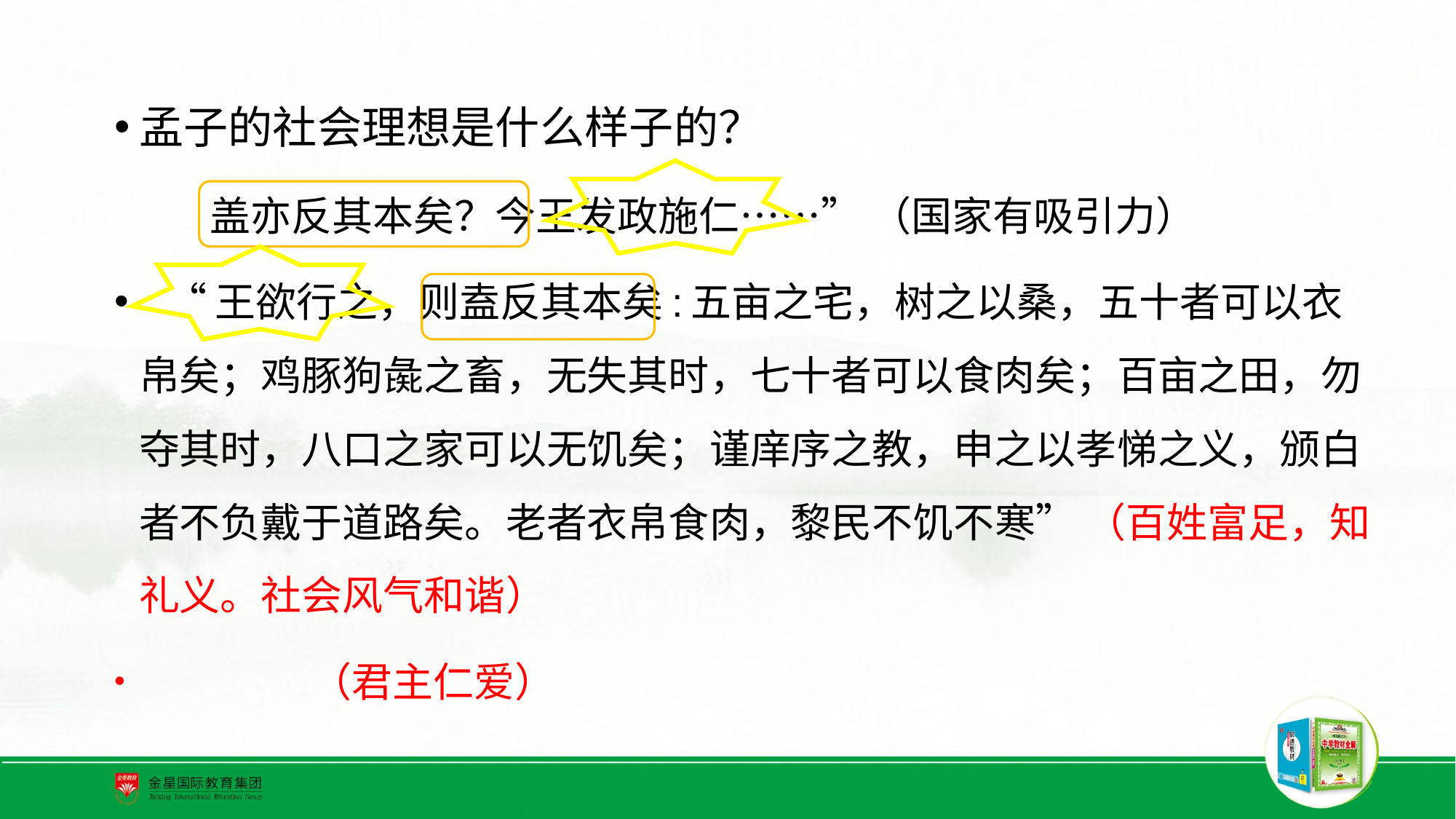

孟子的社会理想是什么样子的？
   “盖亦反其本矣？今王发政施仁……” （国家有吸引力）
   “王欲行之，则盍反其本矣:五亩之宅，树之以桑，五十者可以衣帛矣；鸡豚狗彘之畜，无失其时，七十者可以食肉矣；百亩之田，勿夺其时，八口之家可以无饥矣；谨庠序之教，申之以孝悌之义，颁白者不负戴于道路矣。老者衣帛食肉，黎民不饥不寒” （百姓富足，知礼义。社会风气和谐）
                        （君主仁爱）